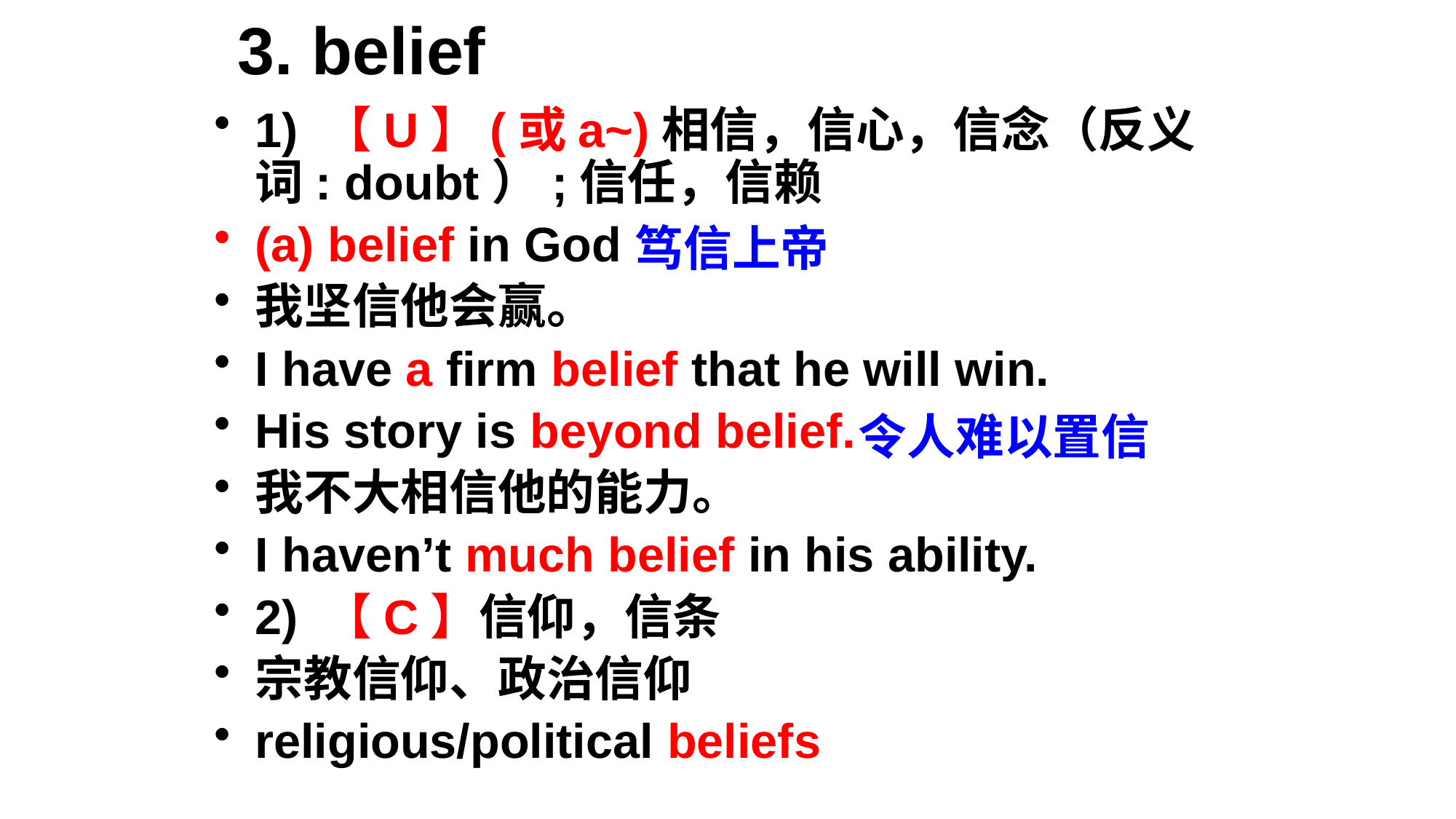

# 3. belief
1) 【U】(或a~)相信，信心，信念（反义词: doubt）;信任，信赖
(a) belief in God
我坚信他会赢。
I have a firm belief that he will win.
His story is beyond belief.
我不大相信他的能力。
I haven’t much belief in his ability.
2) 【C】信仰，信条
宗教信仰、政治信仰
religious/political beliefs
笃信上帝
令人难以置信